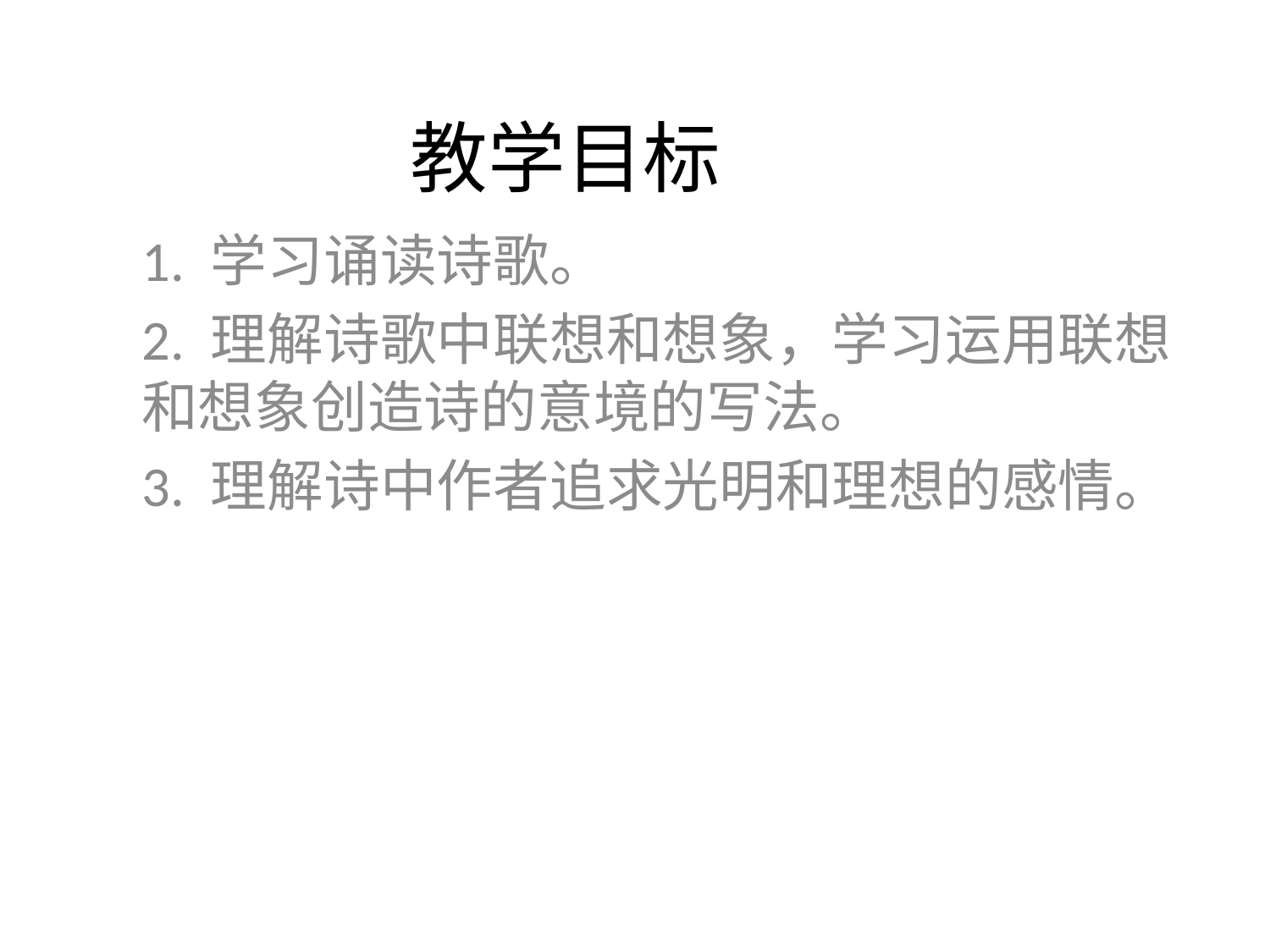

# 教学目标
1. 学习诵读诗歌。
2. 理解诗歌中联想和想象，学习运用联想和想象创造诗的意境的写法。
3. 理解诗中作者追求光明和理想的感情。